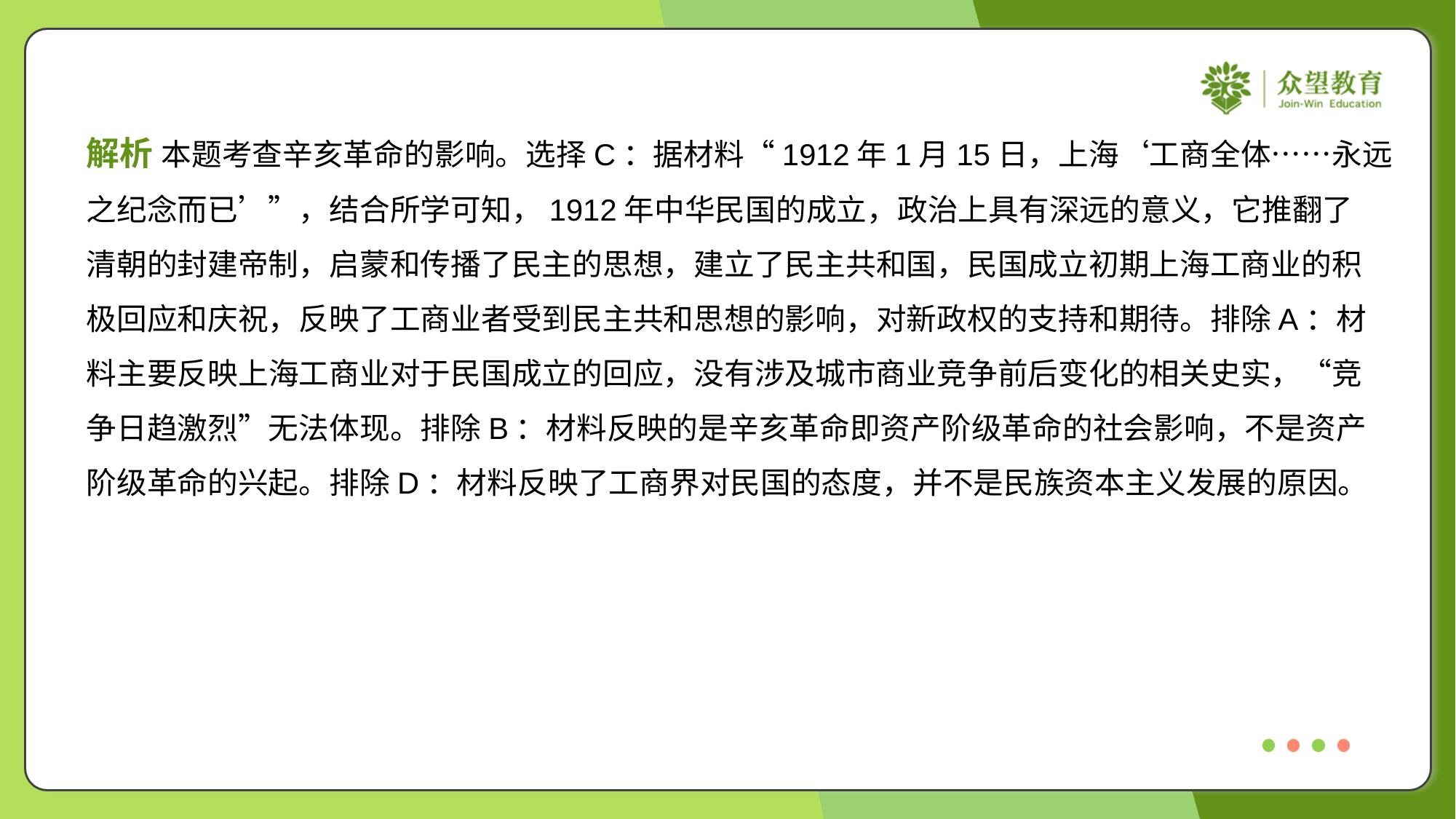

解析 本题考查辛亥革命的影响。选择C：据材料“1912年1月15日，上海‘工商全体……永远
之纪念而已’”，结合所学可知，1912年中华民国的成立，政治上具有深远的意义，它推翻了
清朝的封建帝制，启蒙和传播了民主的思想，建立了民主共和国，民国成立初期上海工商业的积
极回应和庆祝，反映了工商业者受到民主共和思想的影响，对新政权的支持和期待。排除A：材
料主要反映上海工商业对于民国成立的回应，没有涉及城市商业竞争前后变化的相关史实，“竞
争日趋激烈”无法体现。排除B：材料反映的是辛亥革命即资产阶级革命的社会影响，不是资产
阶级革命的兴起。排除D：材料反映了工商界对民国的态度，并不是民族资本主义发展的原因。